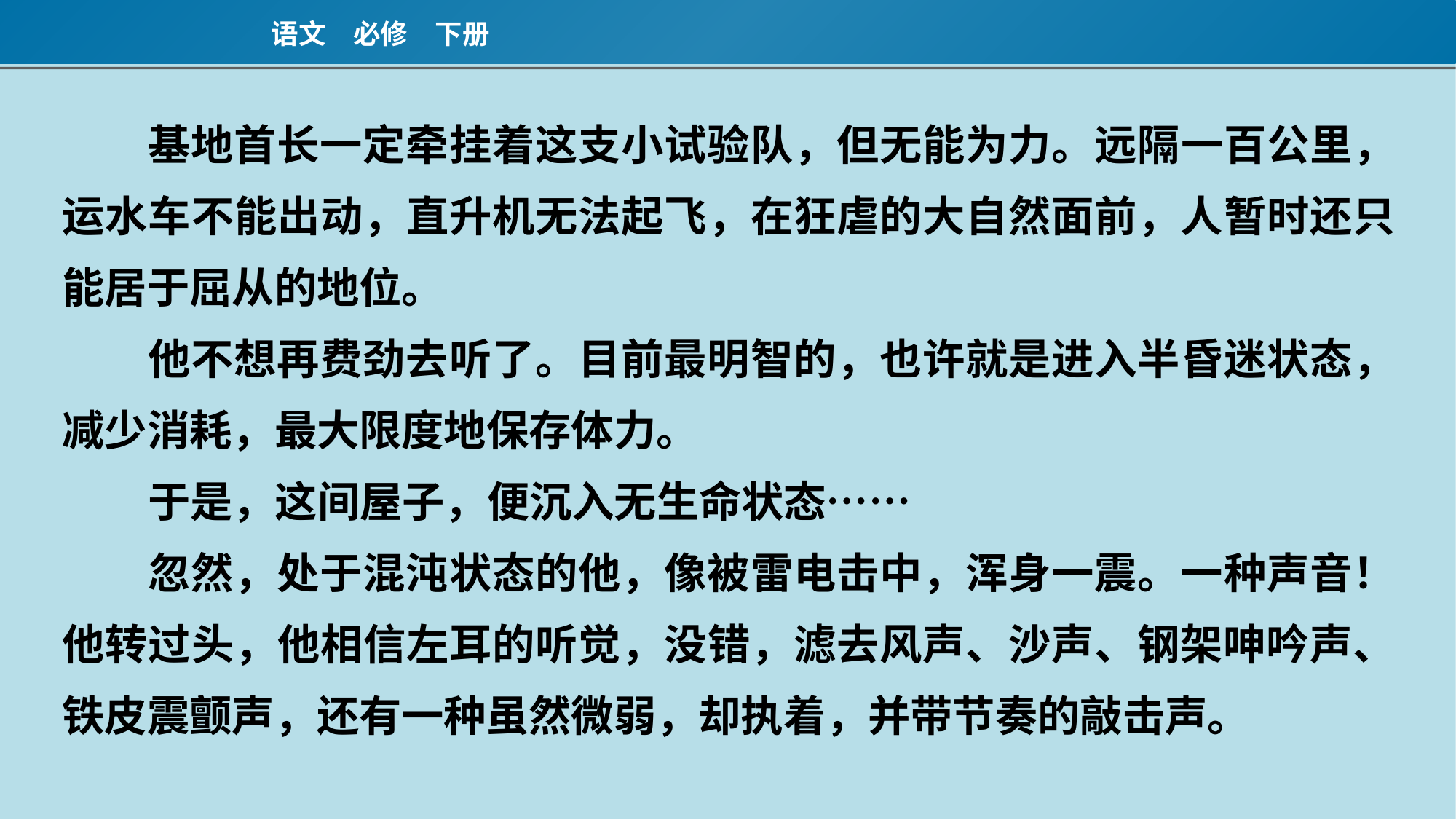

基地首长一定牵挂着这支小试验队，但无能为力。远隔一百公里，运水车不能出动，直升机无法起飞，在狂虐的大自然面前，人暂时还只能居于屈从的地位。
他不想再费劲去听了。目前最明智的，也许就是进入半昏迷状态，减少消耗，最大限度地保存体力。
于是，这间屋子，便沉入无生命状态……
忽然，处于混沌状态的他，像被雷电击中，浑身一震。一种声音！他转过头，他相信左耳的听觉，没错，滤去风声、沙声、钢架呻吟声、铁皮震颤声，还有一种虽然微弱，却执着，并带节奏的敲击声。